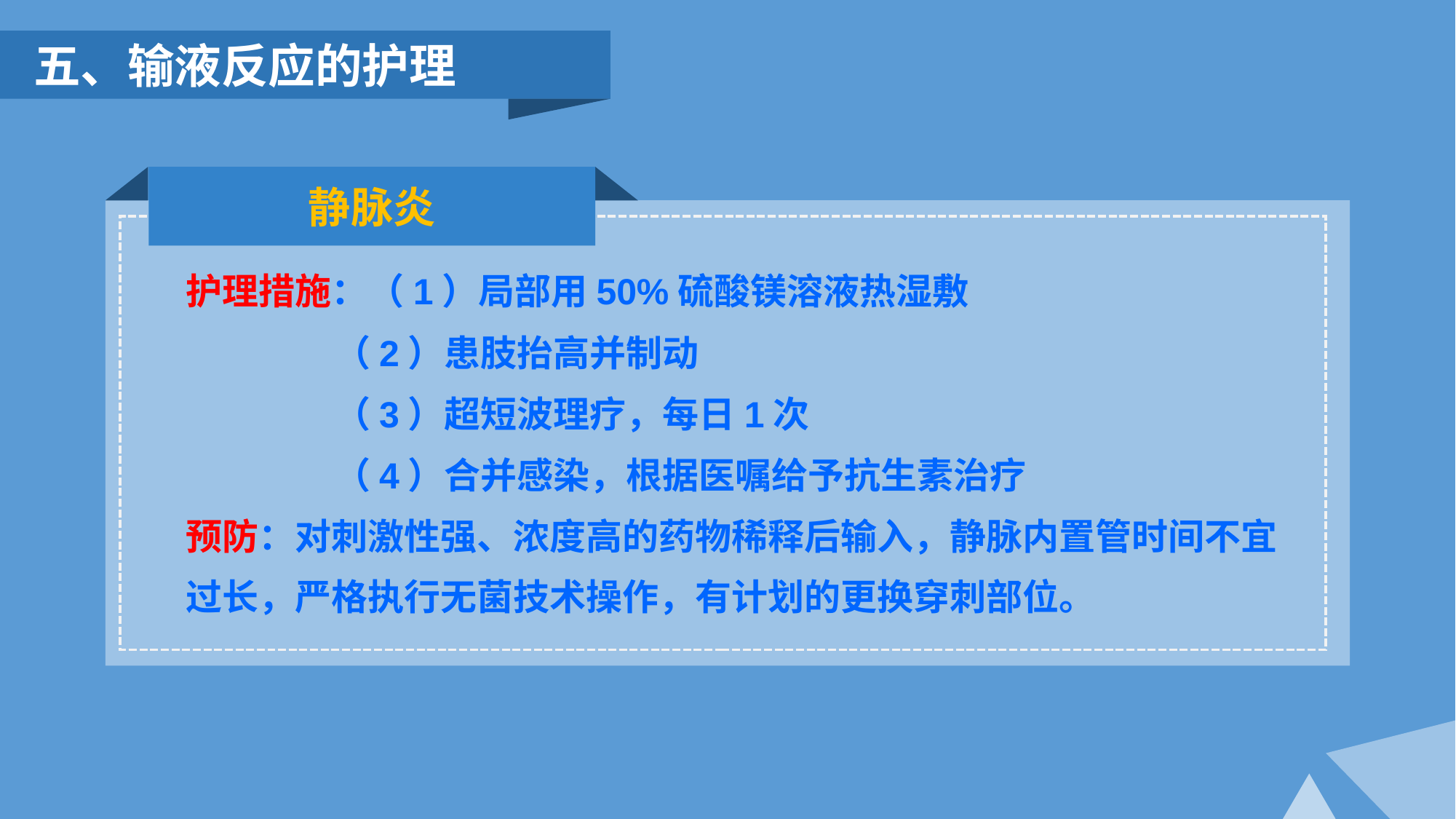

五、输液反应的护理

静脉炎

护理措施：（1）局部用50%硫酸镁溶液热湿敷
                 （2）患肢抬高并制动
                 （3）超短波理疗，每日1次
                 （4）合并感染，根据医嘱给予抗生素治疗
预防：对刺激性强、浓度高的药物稀释后输入，静脉内置管时间不宜过长，严格执行无菌技术操作，有计划的更换穿刺部位。